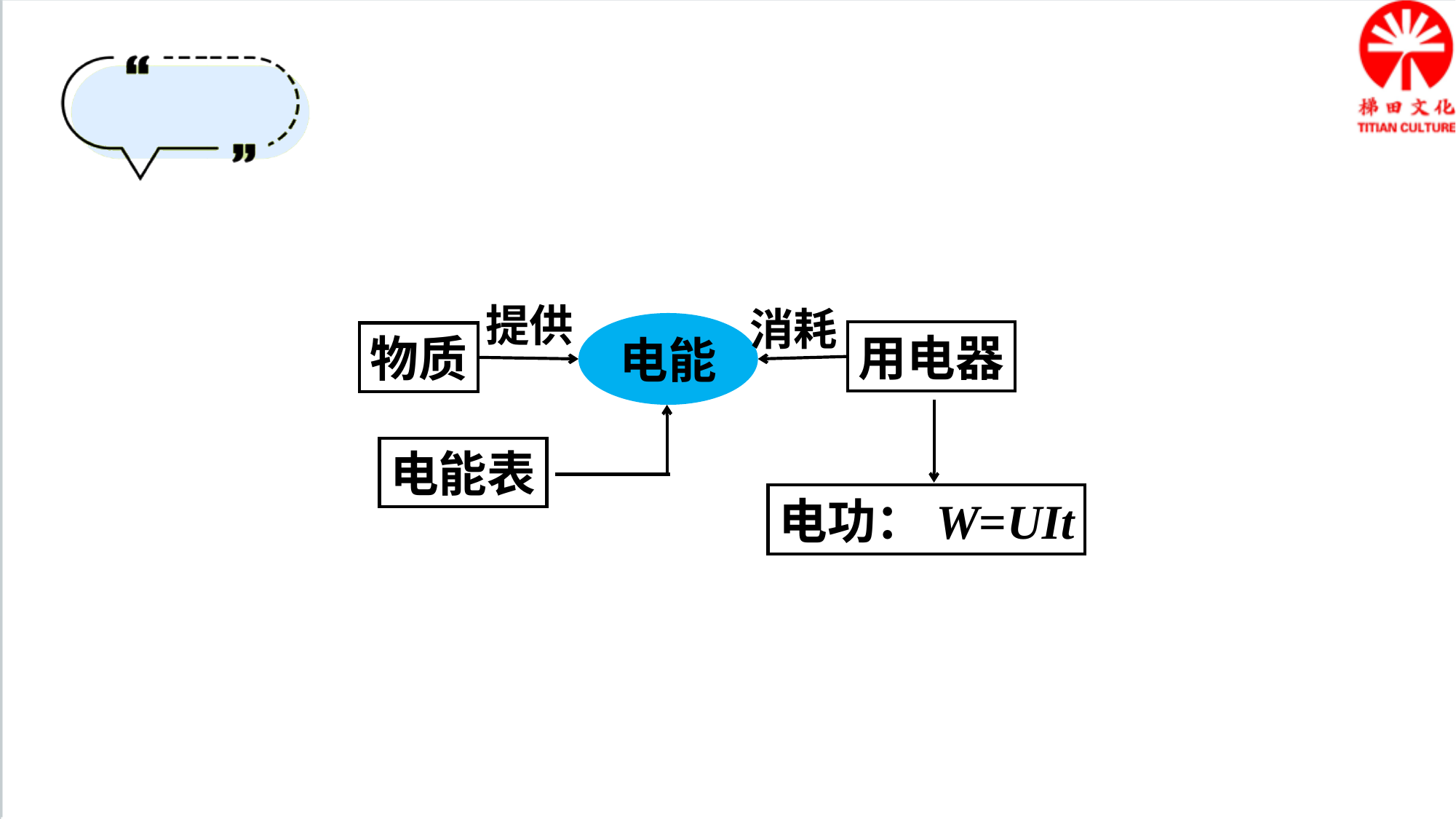

提供
消耗
电能
用电器
物质
电能表
电功：W=UIt